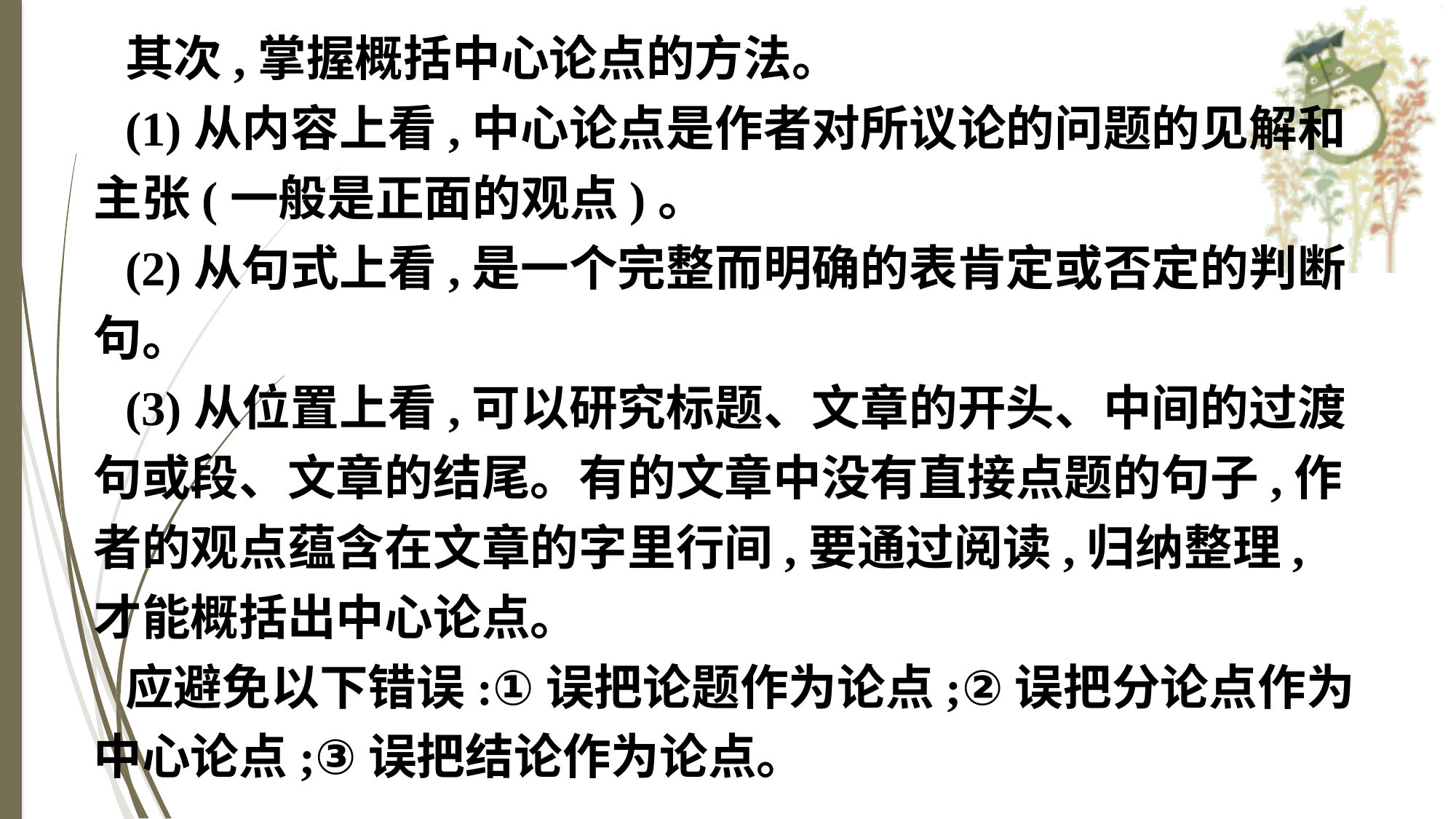

其次,掌握概括中心论点的方法。
(1)从内容上看,中心论点是作者对所议论的问题的见解和主张(一般是正面的观点)。
(2)从句式上看,是一个完整而明确的表肯定或否定的判断句。
(3)从位置上看,可以研究标题、文章的开头、中间的过渡句或段、文章的结尾。有的文章中没有直接点题的句子,作者的观点蕴含在文章的字里行间,要通过阅读,归纳整理,才能概括出中心论点。
应避免以下错误:①误把论题作为论点;②误把分论点作为中心论点;③误把结论作为论点。